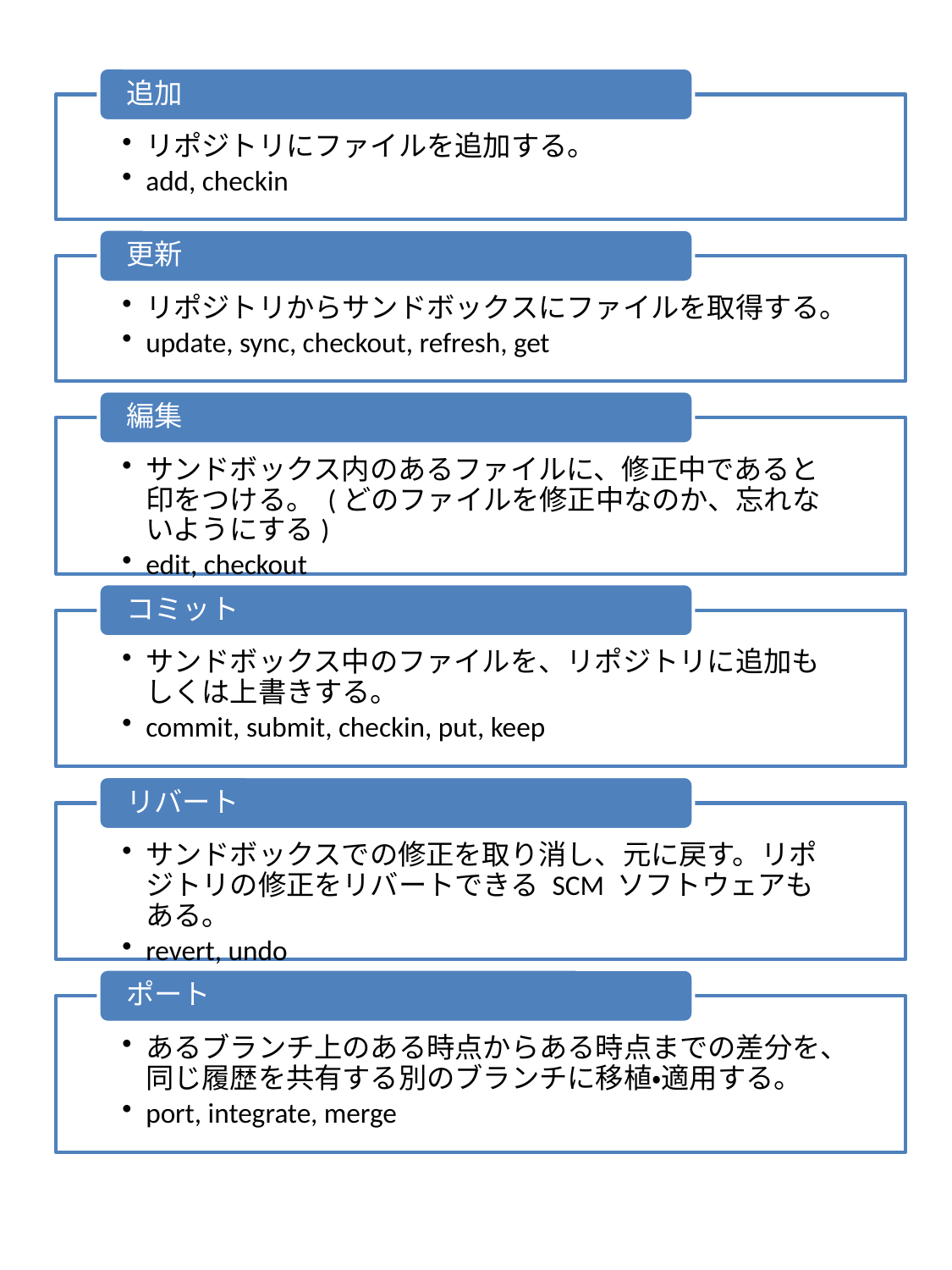

リポジトリにファイルを追加する。
add, checkin
追加
リポジトリからサンドボックスにファイルを取得する。
update, sync, checkout, refresh, get
更新
サンドボックス内のあるファイルに、修正中であると印をつける。 (どのファイルを修正中なのか、忘れないようにする)
edit, checkout
編集
サンドボックス中のファイルを、リポジトリに追加もしくは上書きする。
commit, submit, checkin, put, keep
コミット
サンドボックスでの修正を取り消し、元に戻す。リポジトリの修正をリバートできる SCM ソフトウェアもある。
revert, undo
リバート
あるブランチ上のある時点からある時点までの差分を、同じ履歴を共有する別のブランチに移植・適用する。
port, integrate, merge
ポート